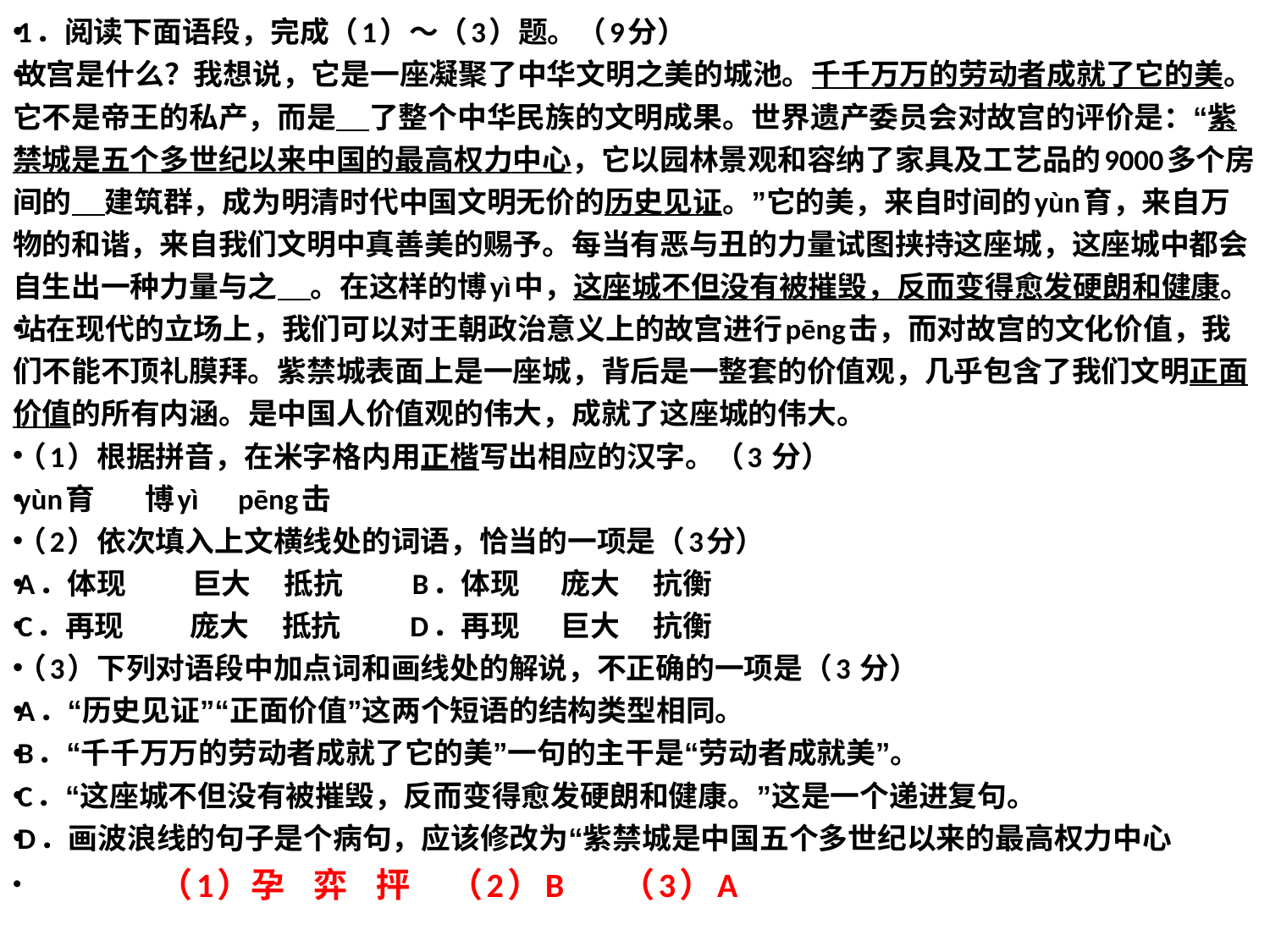

1．阅读下面语段，完成（1）～（3）题。（9分）
故宫是什么？我想说，它是一座凝聚了中华文明之美的城池。千千万万的劳动者成就了它的美。它不是帝王的私产，而是    了整个中华民族的文明成果。世界遗产委员会对故宫的评价是：“紫禁城是五个多世纪以来中国的最高权力中心，它以园林景观和容纳了家具及工艺品的9000多个房间的    建筑群，成为明清时代中国文明无价的历史见证。”它的美，来自时间的yùn育，来自万物的和谐，来自我们文明中真善美的赐予。每当有恶与丑的力量试图挟持这座城，这座城中都会自生出一种力量与之    。在这样的博yì中，这座城不但没有被摧毁，反而变得愈发硬朗和健康。
站在现代的立场上，我们可以对王朝政治意义上的故宫进行pēng击，而对故宫的文化价值，我们不能不顶礼膜拜。紫禁城表面上是一座城，背后是一整套的价值观，几乎包含了我们文明正面价值的所有内涵。是中国人价值观的伟大，成就了这座城的伟大。
（1）根据拼音，在米字格内用正楷写出相应的汉字。（3 分）
yùn育      博yì      pēng击
（2）依次填入上文横线处的词语，恰当的一项是（3分）
A．体现        巨大    抵抗        B．体现     庞大    抗衡
C．再现        庞大    抵抗        D．再现     巨大    抗衡
（3）下列对语段中加点词和画线处的解说，不正确的一项是（3 分）
A．“历史见证”“正面价值”这两个短语的结构类型相同。
B．“千千万万的劳动者成就了它的美”一句的主干是“劳动者成就美”。
C．“这座城不但没有被摧毁，反而变得愈发硬朗和健康。”这是一个递进复句。
D．画波浪线的句子是个病句，应该修改为“紫禁城是中国五个多世纪以来的最高权力中心
                    （1）孕   弈   抨    （2）B       （3）A
#